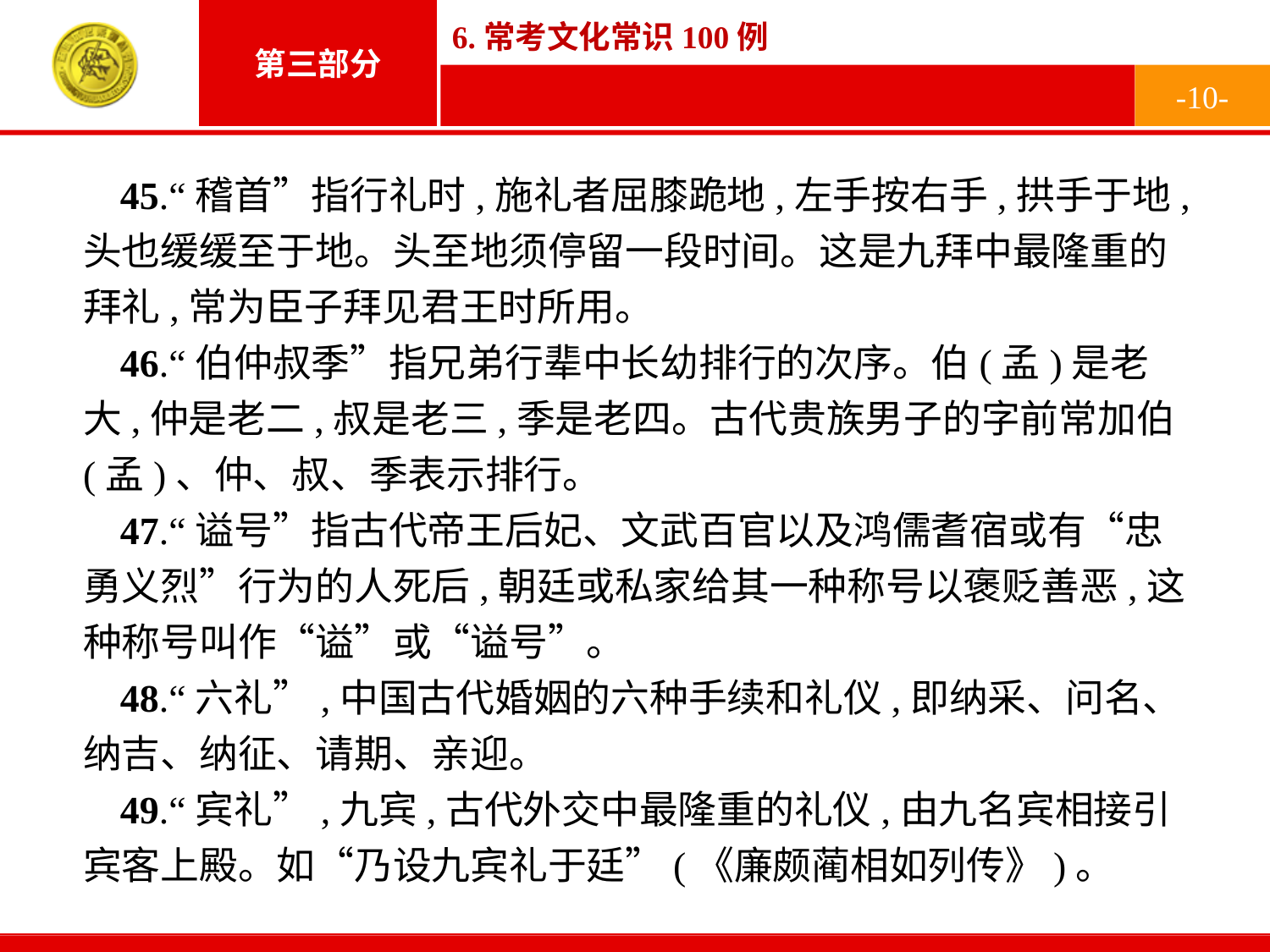

-10-
45.“稽首”指行礼时,施礼者屈膝跪地,左手按右手,拱手于地,头也缓缓至于地。头至地须停留一段时间。这是九拜中最隆重的拜礼,常为臣子拜见君王时所用。
46.“伯仲叔季”指兄弟行辈中长幼排行的次序。伯(孟)是老大,仲是老二,叔是老三,季是老四。古代贵族男子的字前常加伯(孟)、仲、叔、季表示排行。
47.“谥号”指古代帝王后妃、文武百官以及鸿儒耆宿或有“忠勇义烈”行为的人死后,朝廷或私家给其一种称号以褒贬善恶,这种称号叫作“谥”或“谥号”。
48.“六礼”,中国古代婚姻的六种手续和礼仪,即纳采、问名、纳吉、纳征、请期、亲迎。
49.“宾礼”,九宾,古代外交中最隆重的礼仪,由九名宾相接引宾客上殿。如“乃设九宾礼于廷”(《廉颇蔺相如列传》)。